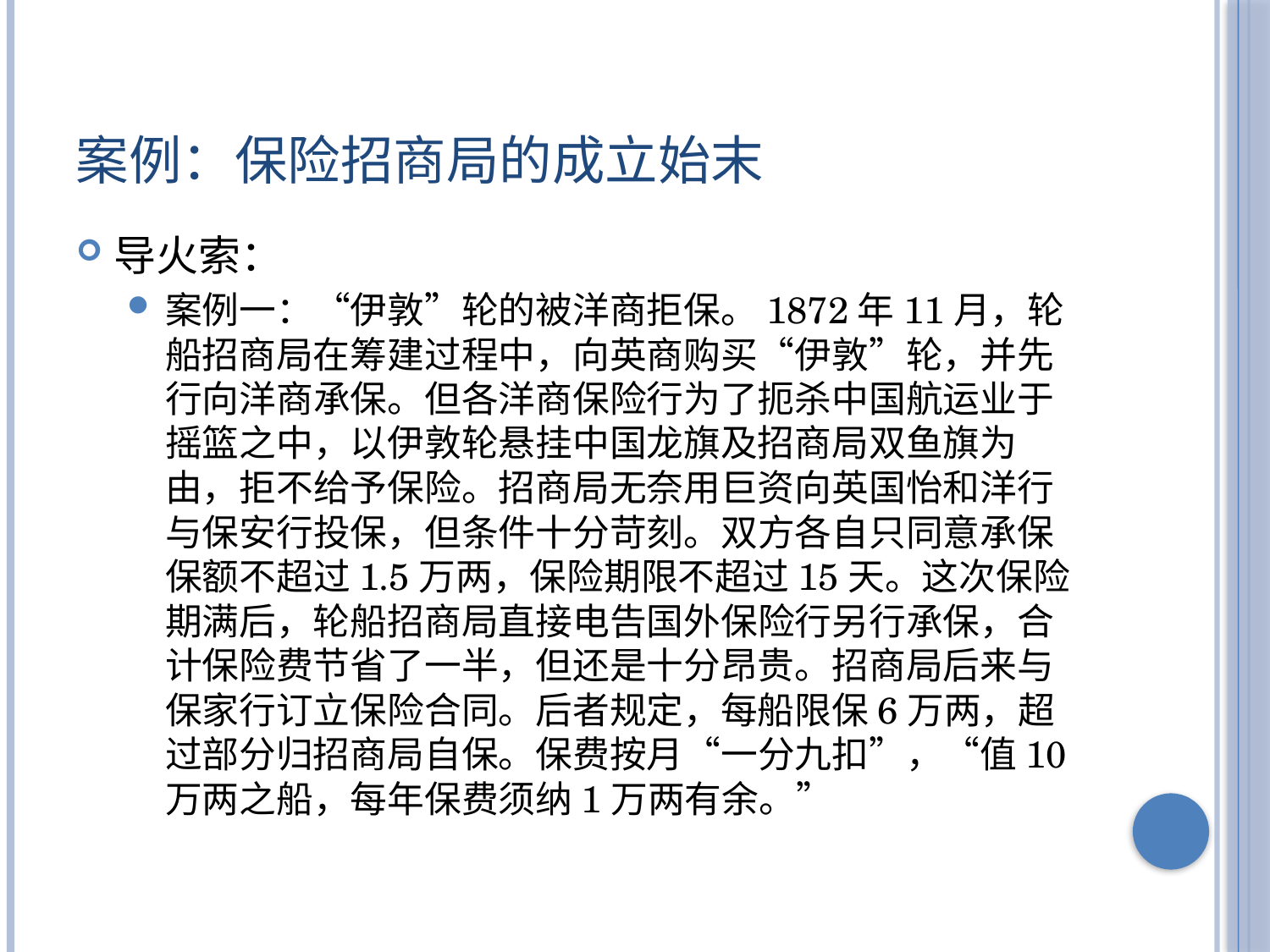

# 案例：保险招商局的成立始末
导火索：
案例一：“伊敦”轮的被洋商拒保。1872年11月，轮船招商局在筹建过程中，向英商购买“伊敦”轮，并先行向洋商承保。但各洋商保险行为了扼杀中国航运业于摇篮之中，以伊敦轮悬挂中国龙旗及招商局双鱼旗为由，拒不给予保险。招商局无奈用巨资向英国怡和洋行与保安行投保，但条件十分苛刻。双方各自只同意承保保额不超过1.5万两，保险期限不超过15天。这次保险期满后，轮船招商局直接电告国外保险行另行承保，合计保险费节省了一半，但还是十分昂贵。招商局后来与保家行订立保险合同。后者规定，每船限保6万两，超过部分归招商局自保。保费按月“一分九扣”，“值10万两之船，每年保费须纳1万两有余。”